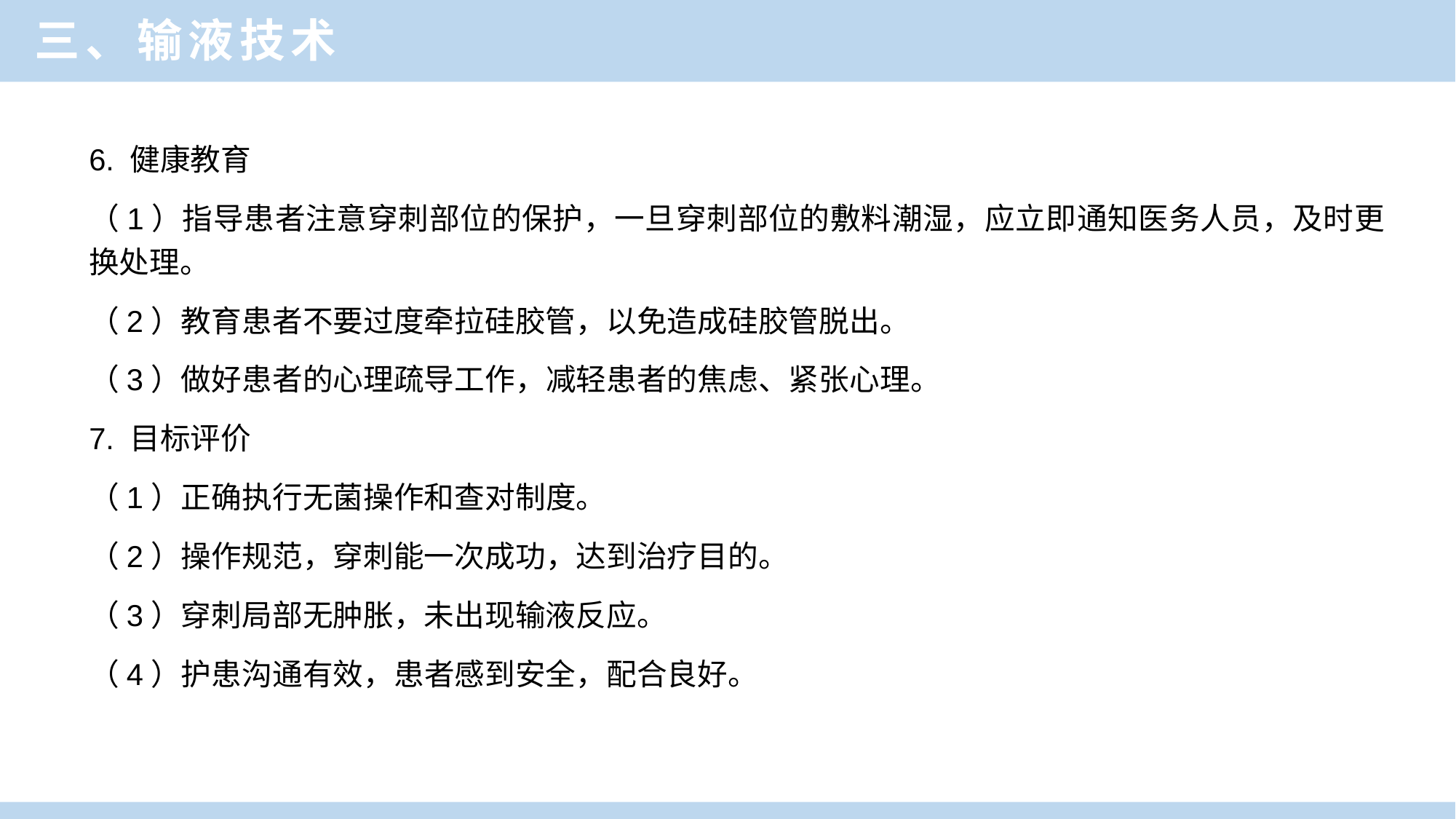

三、输液技术
6. 健康教育
（1）指导患者注意穿刺部位的保护，一旦穿刺部位的敷料潮湿，应立即通知医务人员，及时更换处理。
（2）教育患者不要过度牵拉硅胶管，以免造成硅胶管脱出。
（3）做好患者的心理疏导工作，减轻患者的焦虑、紧张心理。
7. 目标评价
（1）正确执行无菌操作和查对制度。
（2）操作规范，穿刺能一次成功，达到治疗目的。
（3）穿刺局部无肿胀，未出现输液反应。
（4）护患沟通有效，患者感到安全，配合良好。